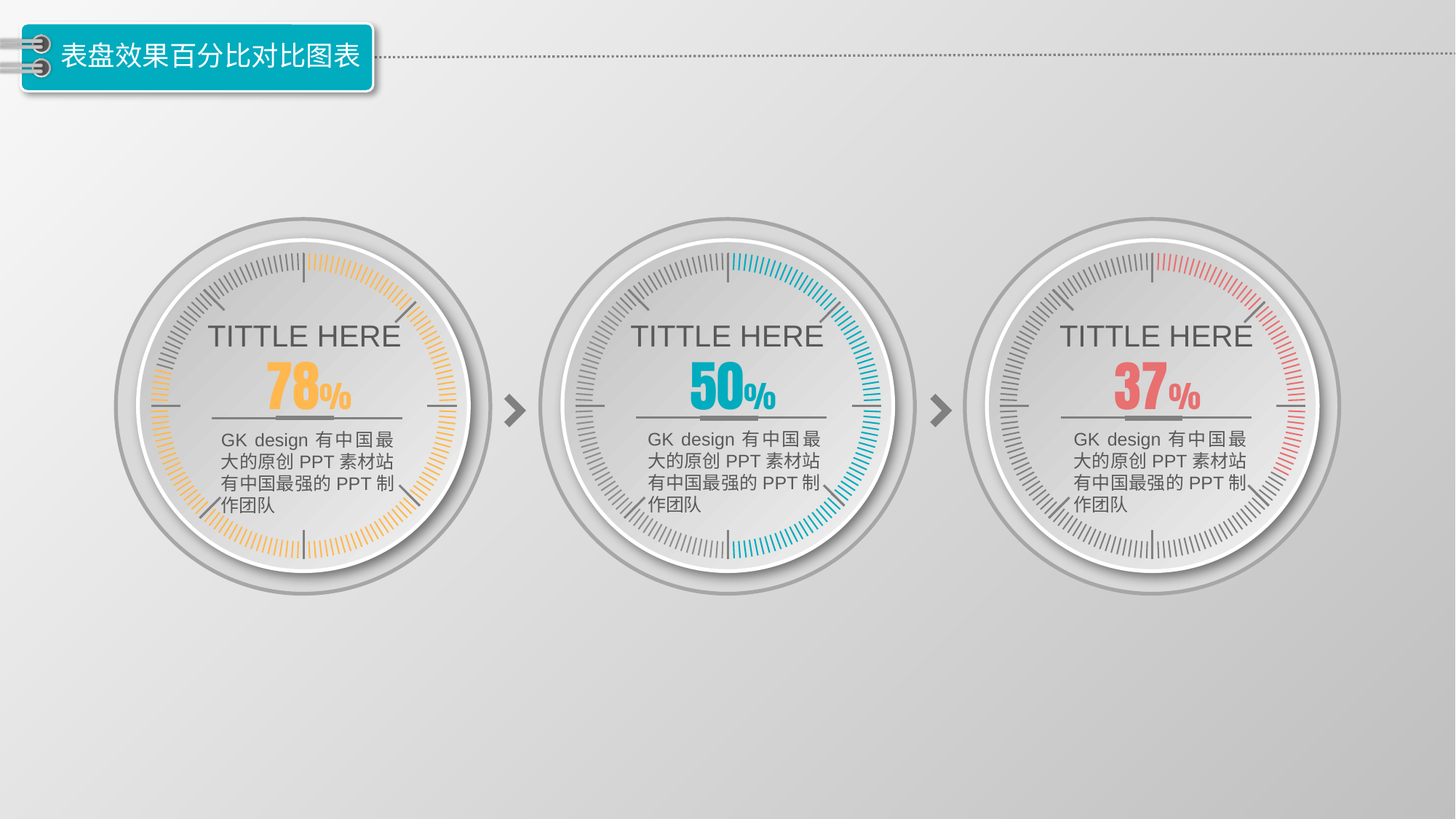

# 表盘效果百分比对比图表

TITTLE HERE
TITTLE HERE
TITTLE HERE
78%
50%
37%

GK design有中国最大的原创PPT素材站有中国最强的PPT制作团队
GK design有中国最大的原创PPT素材站有中国最强的PPT制作团队
GK design有中国最大的原创PPT素材站有中国最强的PPT制作团队